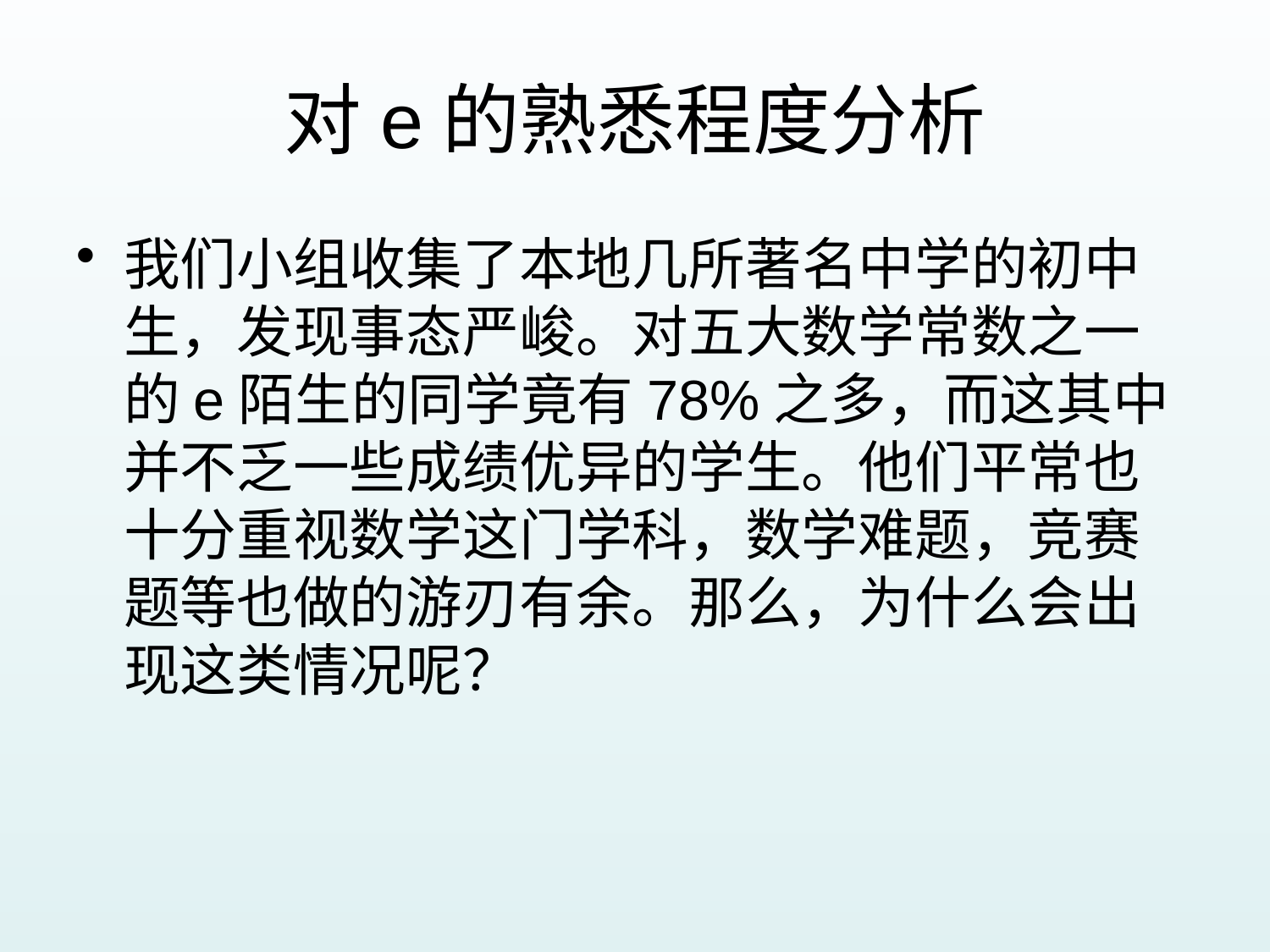

# 对e的熟悉程度分析
我们小组收集了本地几所著名中学的初中生，发现事态严峻。对五大数学常数之一的e陌生的同学竟有78%之多，而这其中并不乏一些成绩优异的学生。他们平常也十分重视数学这门学科，数学难题，竞赛题等也做的游刃有余。那么，为什么会出现这类情况呢？